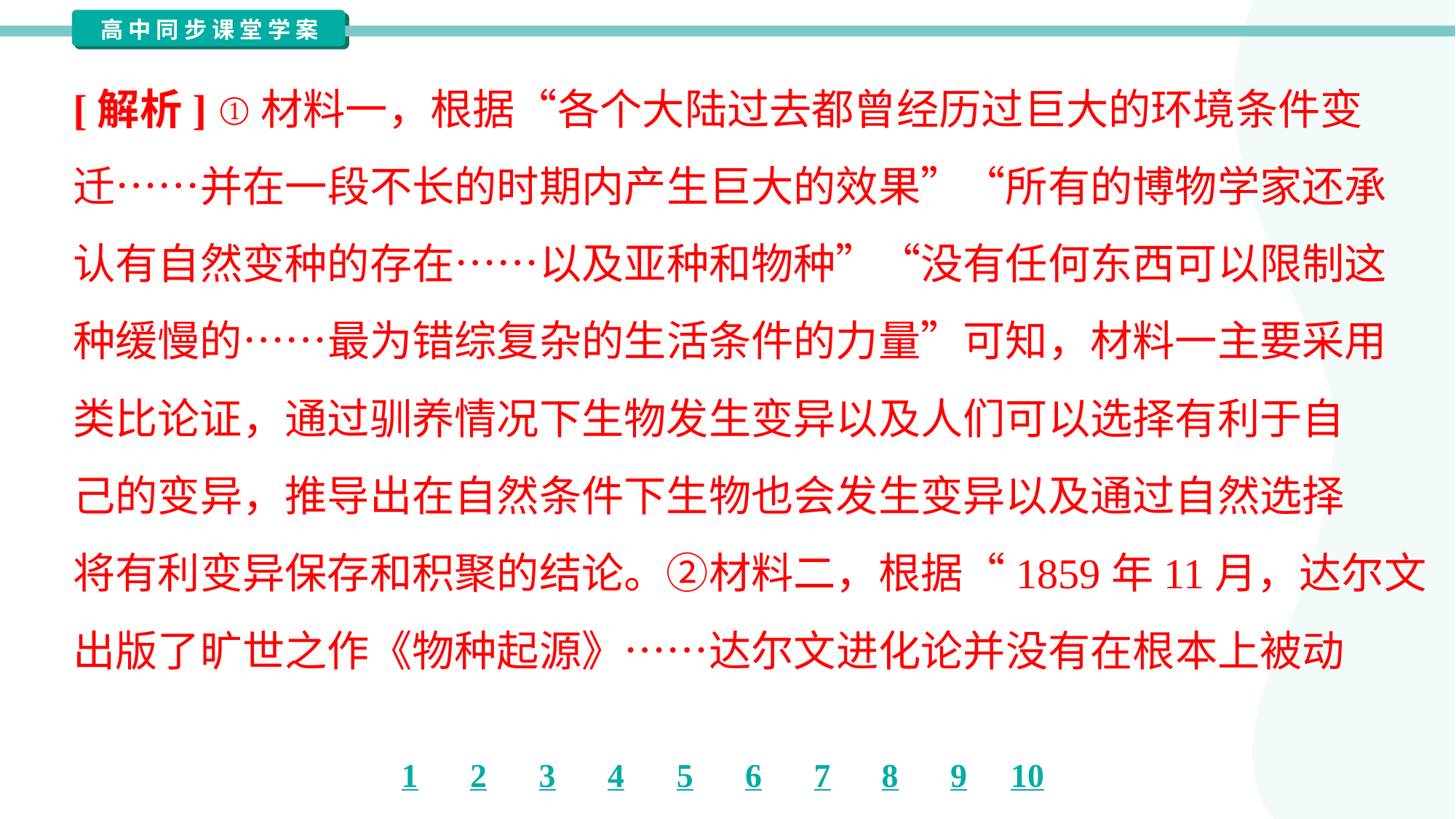

[解析] ①材料一，根据“各个大陆过去都曾经历过巨大的环境条件变
迁……并在一段不长的时期内产生巨大的效果”“所有的博物学家还承
认有自然变种的存在……以及亚种和物种”“没有任何东西可以限制这
种缓慢的……最为错综复杂的生活条件的力量”可知，材料一主要采用
类比论证，通过驯养情况下生物发生变异以及人们可以选择有利于自
己的变异，推导出在自然条件下生物也会发生变异以及通过自然选择
将有利变异保存和积聚的结论。②材料二，根据“1859年11月，达尔文
出版了旷世之作《物种起源》……达尔文进化论并没有在根本上被动